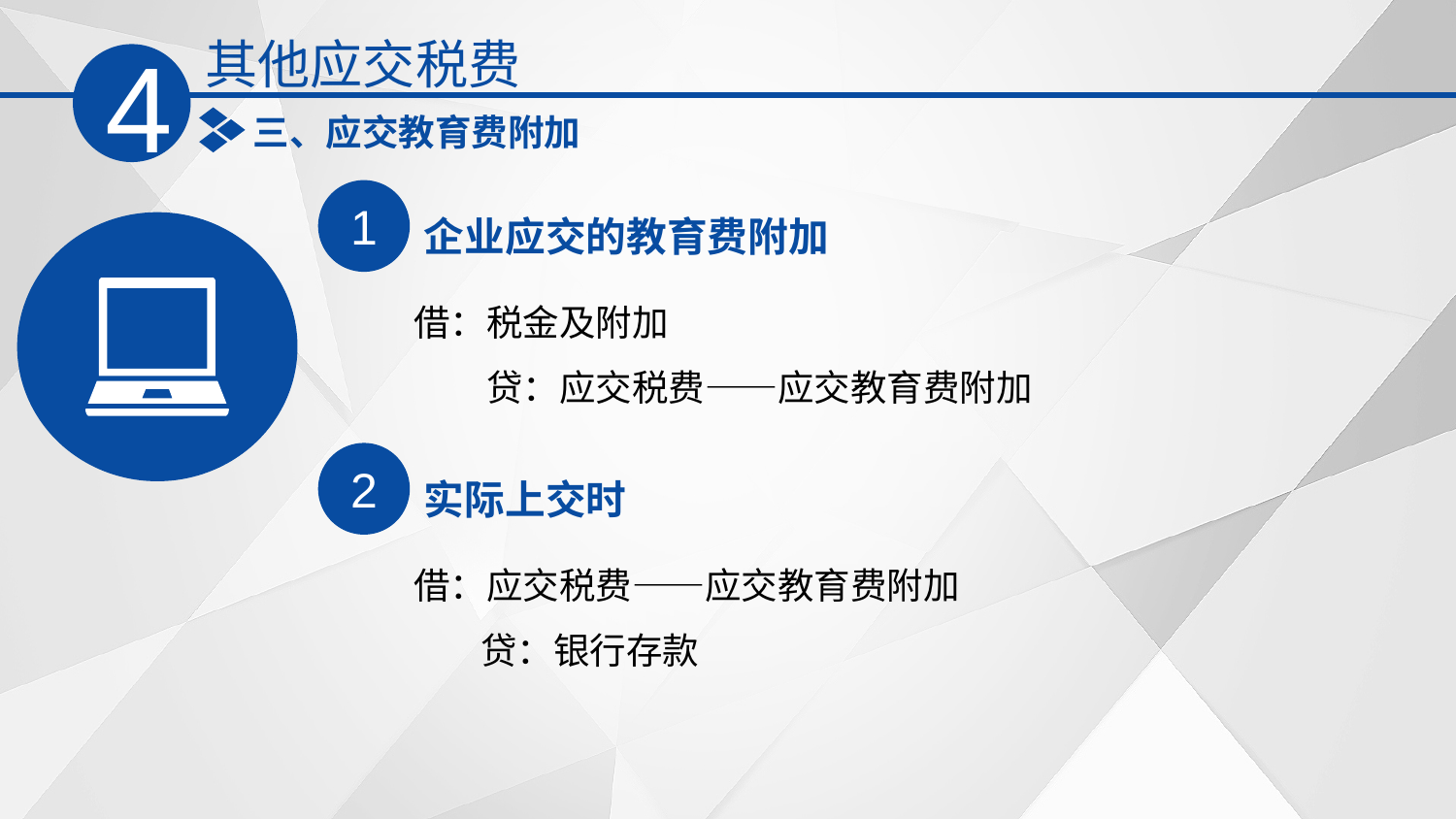

其他应交税费
4

三、应交教育费附加

1
企业应交的教育费附加

借：税金及附加
　　贷：应交税费——应交教育费附加
2
实际上交时
借：应交税费——应交教育费附加
       贷：银行存款